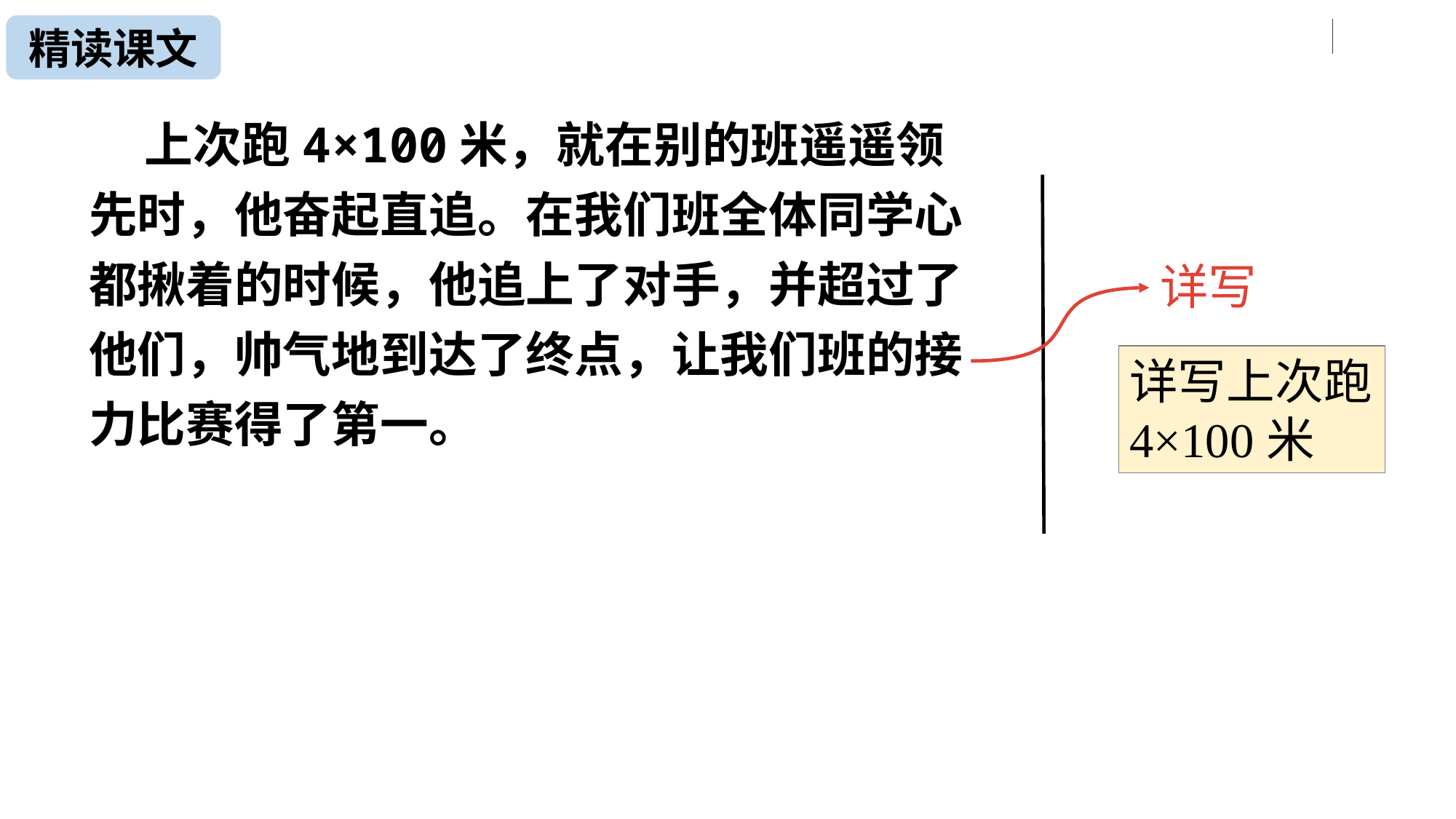

精读课文
    上次跑4×100米，就在别的班遥遥领先时，他奋起直追。在我们班全体同学心都揪着的时候，他追上了对手，并超过了他们，帅气地到达了终点，让我们班的接力比赛得了第一。
详写
详写上次跑4×100米